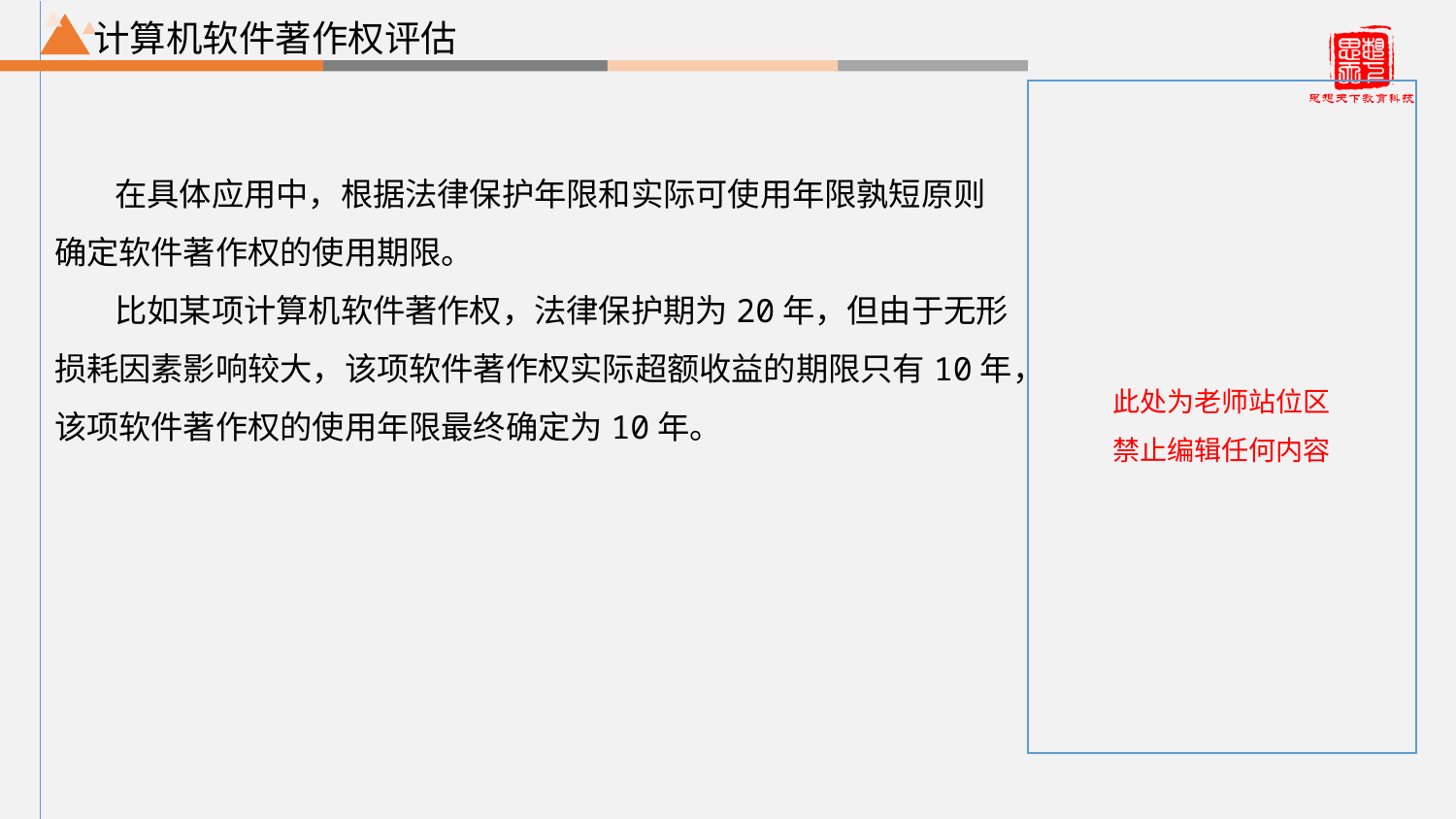

计算机软件著作权评估
在具体应用中，根据法律保护年限和实际可使用年限孰短原则确定软件著作权的使用期限。
比如某项计算机软件著作权，法律保护期为20年，但由于无形损耗因素影响较大，该项软件著作权实际超额收益的期限只有10年，该项软件著作权的使用年限最终确定为10年。

10